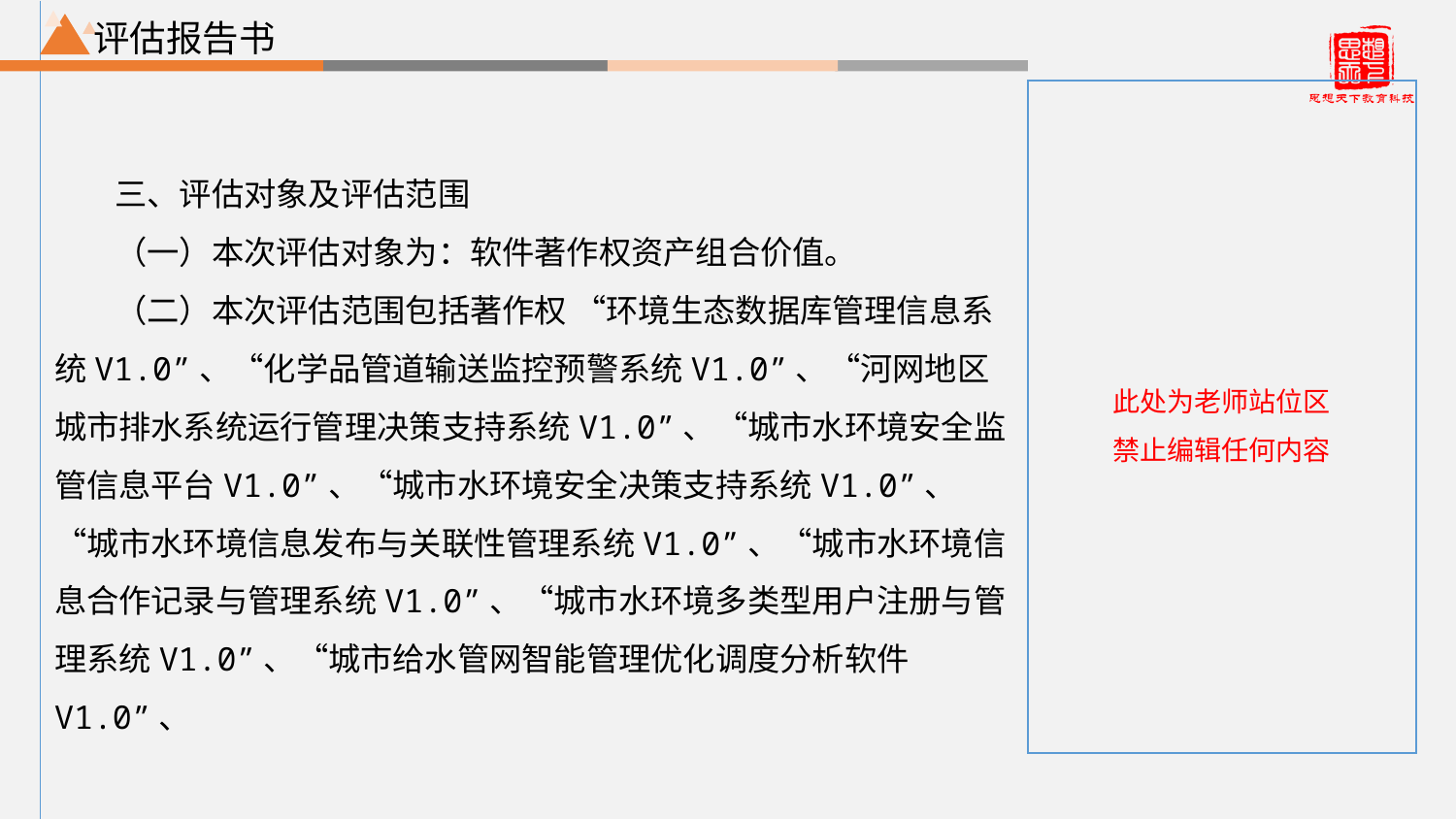

评估报告书
三、评估对象及评估范围
（一）本次评估对象为：软件著作权资产组合价值。
（二）本次评估范围包括著作权 “环境生态数据库管理信息系统V1.0”、“化学品管道输送监控预警系统V1.0”、“河网地区城市排水系统运行管理决策支持系统V1.0”、“城市水环境安全监管信息平台V1.0”、“城市水环境安全决策支持系统V1.0”、“城市水环境信息发布与关联性管理系统V1.0”、“城市水环境信息合作记录与管理系统V1.0”、“城市水环境多类型用户注册与管理系统V1.0”、“城市给水管网智能管理优化调度分析软件V1.0”、
127